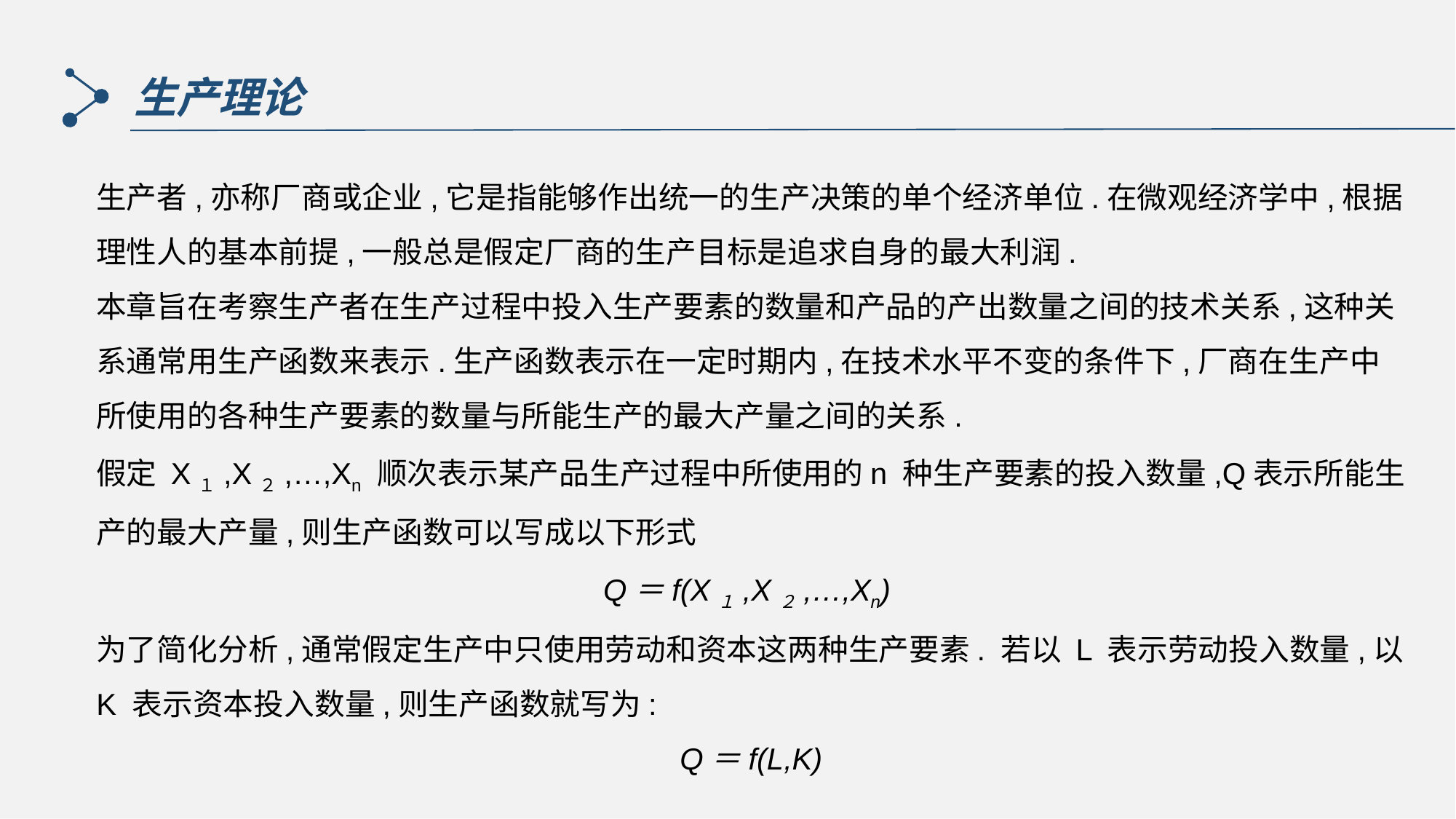

生产理论
生产者,亦称厂商或企业,它是指能够作出统一的生产决策的单个经济单位.在微观经济学中,根据理性人的基本前提,一般总是假定厂商的生产目标是追求自身的最大利润.
本章旨在考察生产者在生产过程中投入生产要素的数量和产品的产出数量之间的技术关系,这种关系通常用生产函数来表示.生产函数表示在一定时期内,在技术水平不变的条件下,厂商在生产中所使用的各种生产要素的数量与所能生产的最大产量之间的关系.
假定 X１,X２,…,Xn 顺次表示某产品生产过程中所使用的n 种生产要素的投入数量,Q表示所能生产的最大产量,则生产函数可以写成以下形式
Q＝f(X１,X２,…,Xn)
为了简化分析,通常假定生产中只使用劳动和资本这两种生产要素. 若以 L 表示劳动投入数量,以 K 表示资本投入数量,则生产函数就写为:
Q＝f(L,K)